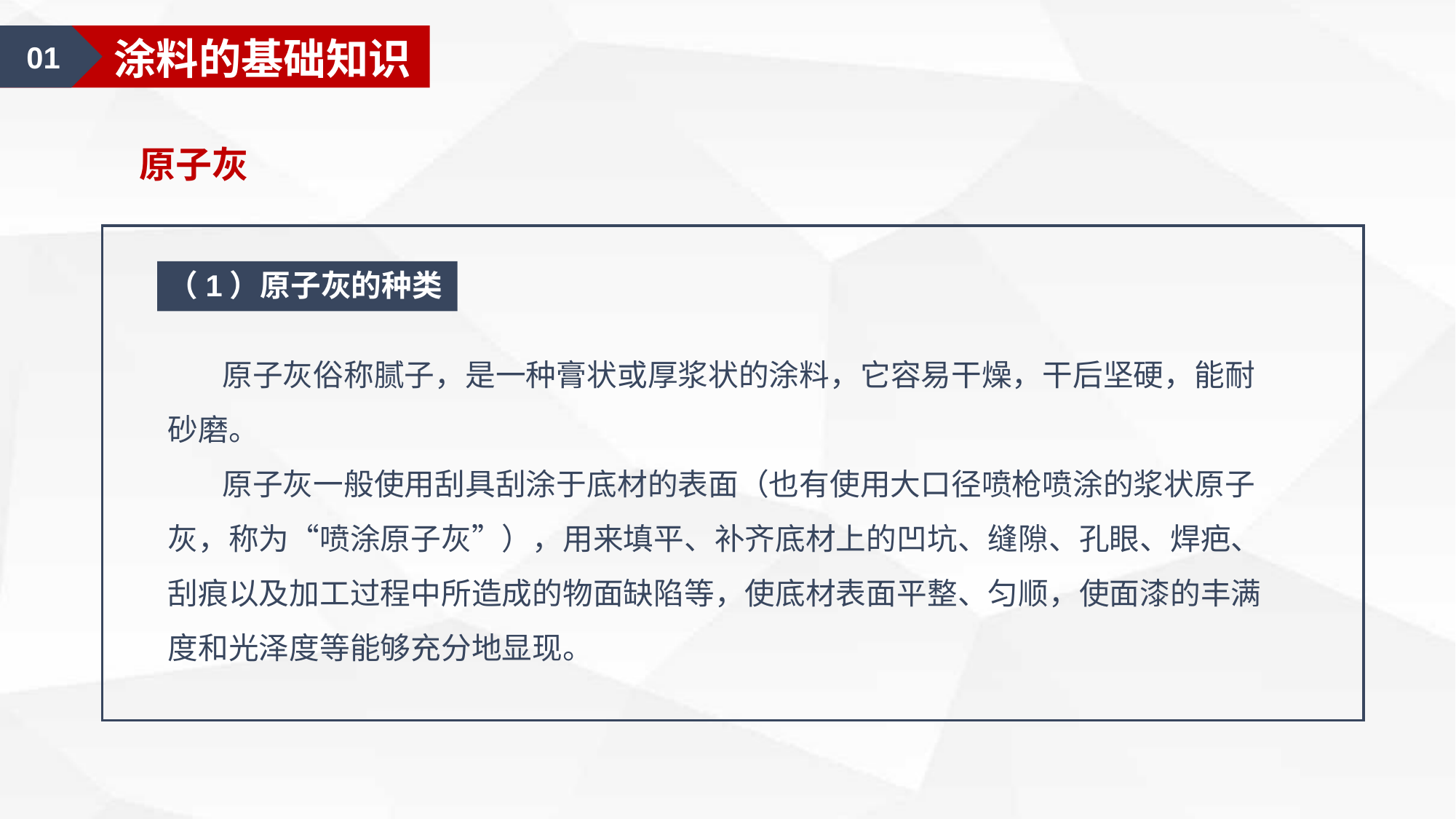

01
涂料的基础知识
原子灰

（1）原子灰的种类
       原子灰俗称腻子，是一种膏状或厚浆状的涂料，它容易干燥，干后坚硬，能耐砂磨。
       原子灰一般使用刮具刮涂于底材的表面（也有使用大口径喷枪喷涂的浆状原子灰，称为“喷涂原子灰”），用来填平、补齐底材上的凹坑、缝隙、孔眼、焊疤、刮痕以及加工过程中所造成的物面缺陷等，使底材表面平整、匀顺，使面漆的丰满度和光泽度等能够充分地显现。